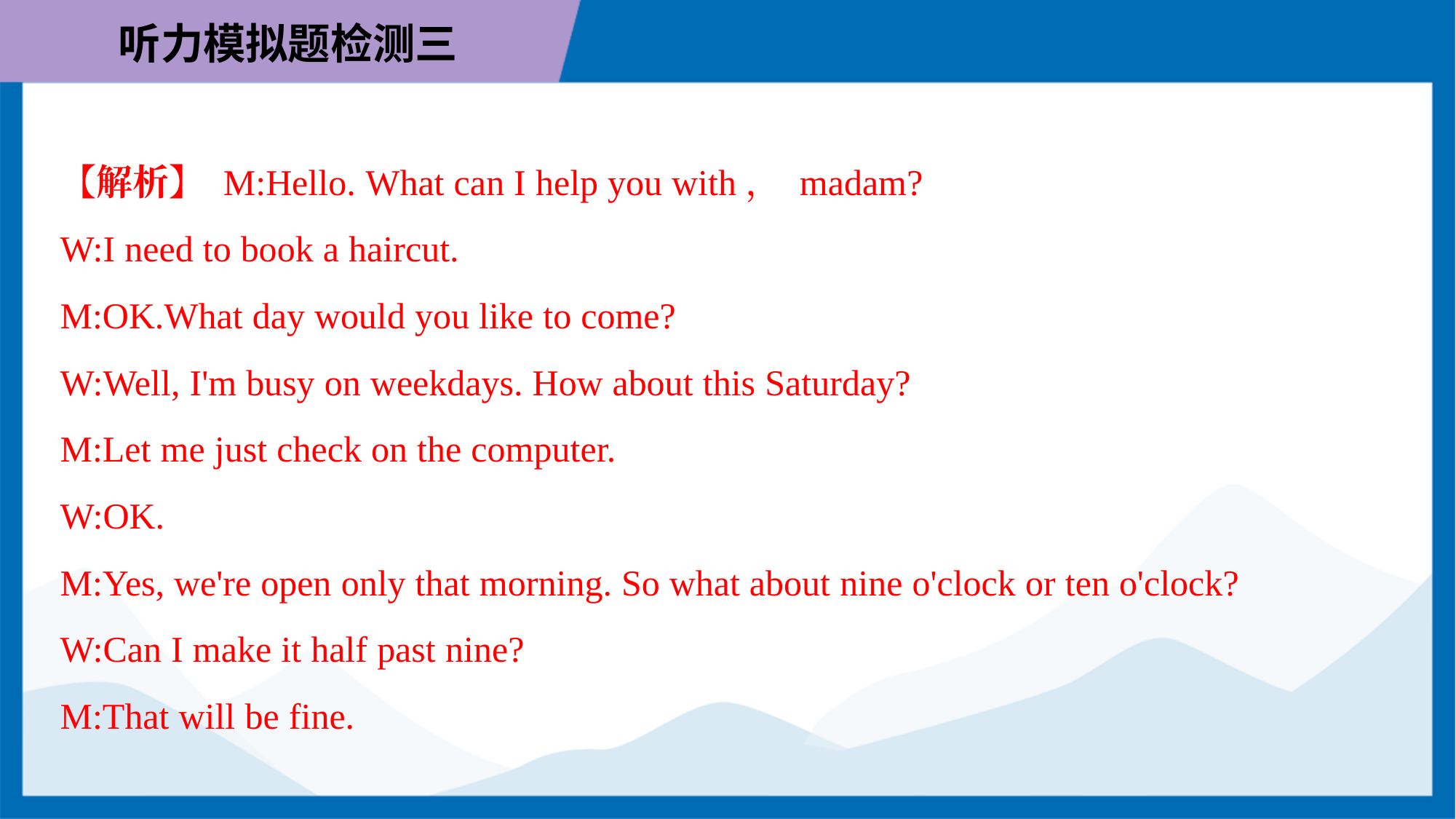

【解析】 M:Hello. What can I help you with， madam?
W:I need to book a haircut.
M:OK.What day would you like to come?
W:Well, I'm busy on weekdays. How about this Saturday?
M:Let me just check on the computer.
W:OK.
M:Yes, we're open only that morning. So what about nine o'clock or ten o'clock?
W:Can I make it half past nine?
M:That will be fine.